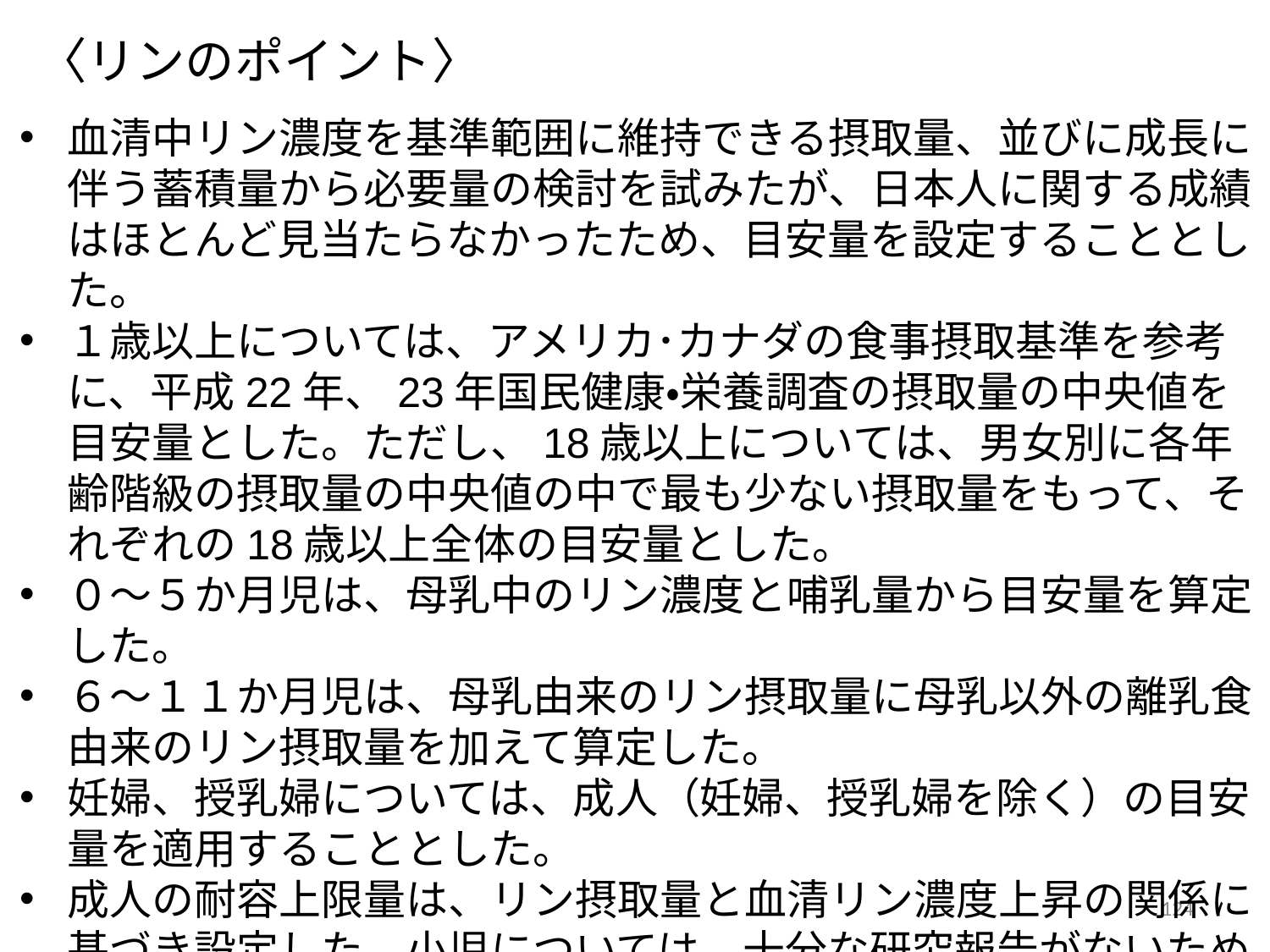

〈リンのポイント〉

血清中リン濃度を基準範囲に維持できる摂取量、並びに成長に伴う蓄積量から必要量の検討を試みたが、日本人に関する成績はほとんど見当たらなかったため、目安量を設定することとした。
１歳以上については、アメリカ･カナダの食事摂取基準を参考に、平成22年、23年国民健康・栄養調査の摂取量の中央値を目安量とした。ただし、18歳以上については、男女別に各年齢階級の摂取量の中央値の中で最も少ない摂取量をもって、それぞれの18歳以上全体の目安量とした。
０～５か月児は、母乳中のリン濃度と哺乳量から目安量を算定した。
６～１１か月児は、母乳由来のリン摂取量に母乳以外の離乳食由来のリン摂取量を加えて算定した。
妊婦、授乳婦については、成人（妊婦、授乳婦を除く）の目安量を適用することとした。
成人の耐容上限量は、リン摂取量と血清リン濃度上昇の関係に基づき設定した。小児については、十分な研究報告がないため、設定しなかった。
124